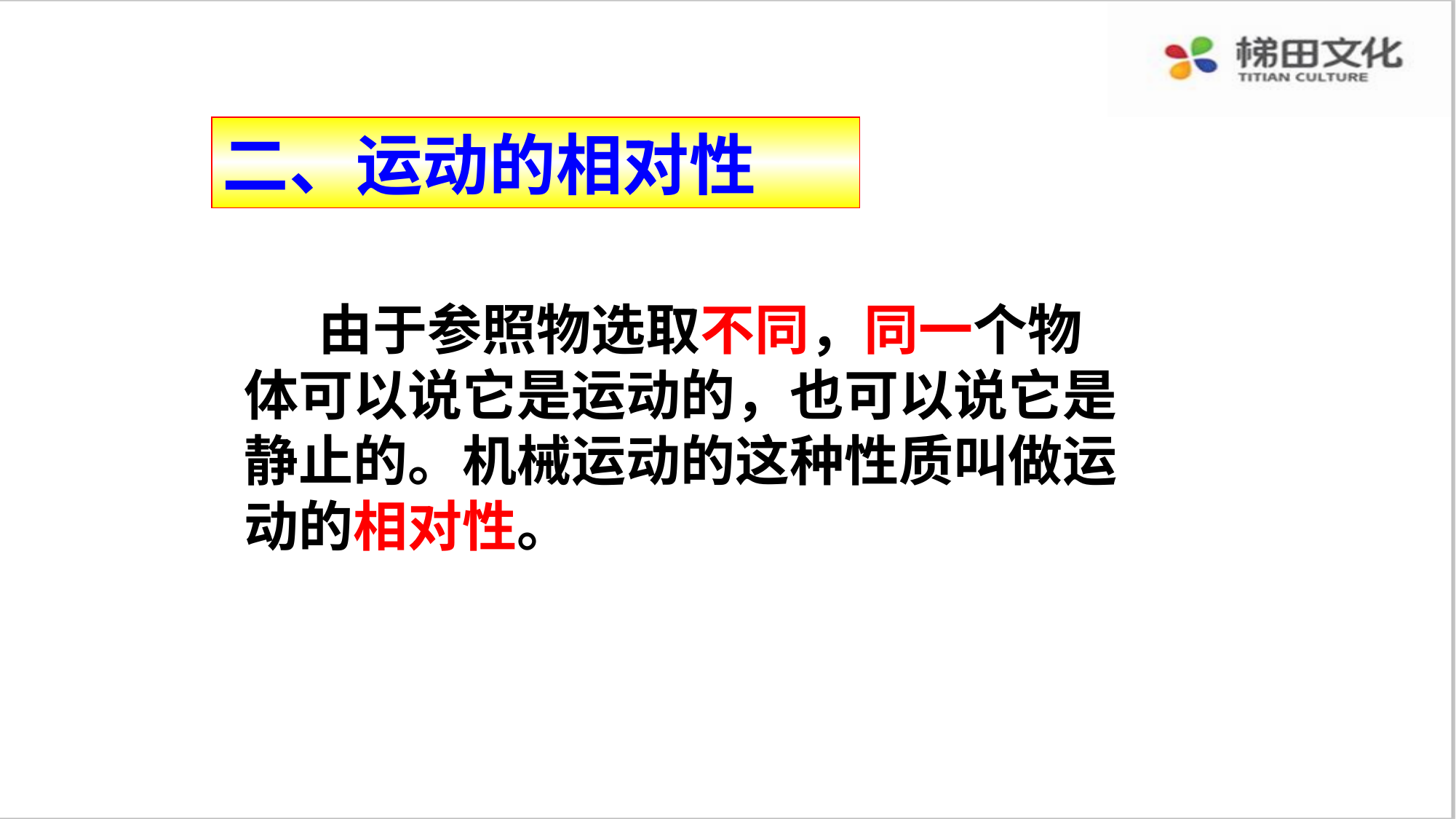

二、运动的相对性
     由于参照物选取不同，同一个物体可以说它是运动的，也可以说它是静止的。机械运动的这种性质叫做运动的相对性。